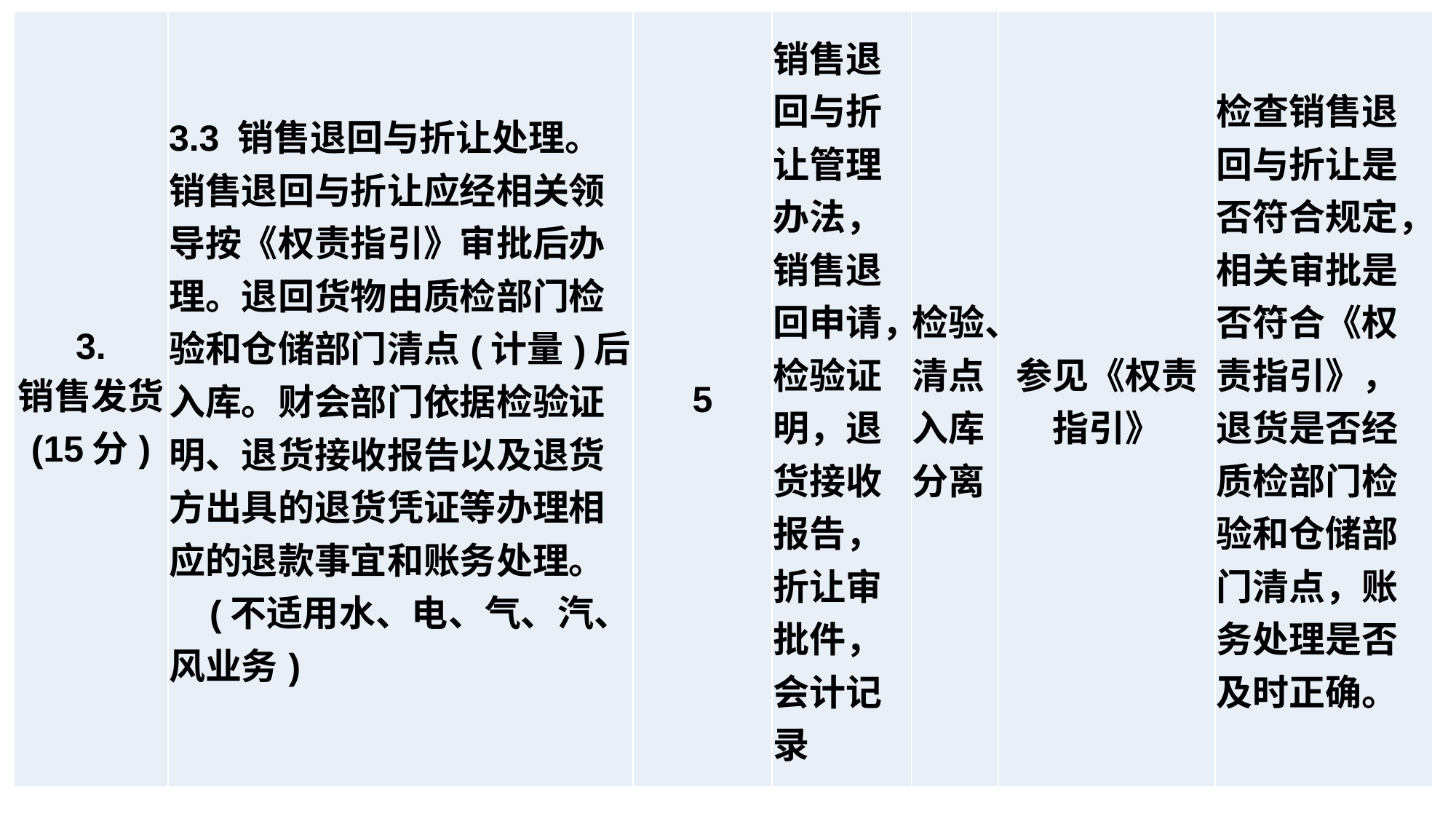

| 3. 销售发货 (15分) | 3.3 销售退回与折让处理。销售退回与折让应经相关领导按《权责指引》审批后办理。退回货物由质检部门检验和仓储部门清点(计量)后入库。财会部门依据检验证明、退货接收报告以及退货方出具的退货凭证等办理相应的退款事宜和账务处理。 (不适用水、电、气、汽、风业务) | 5 | 销售退回与折让管理办法，销售退回申请，检验证明，退货接收报告，折让审批件，会计记录 | 检验、清点入库分离 | 参见《权责指引》 | 检查销售退回与折让是否符合规定，相关审批是否符合《权责指引》，退货是否经质检部门检验和仓储部门清点，账务处理是否及时正确。 |
| --- | --- | --- | --- | --- | --- | --- |